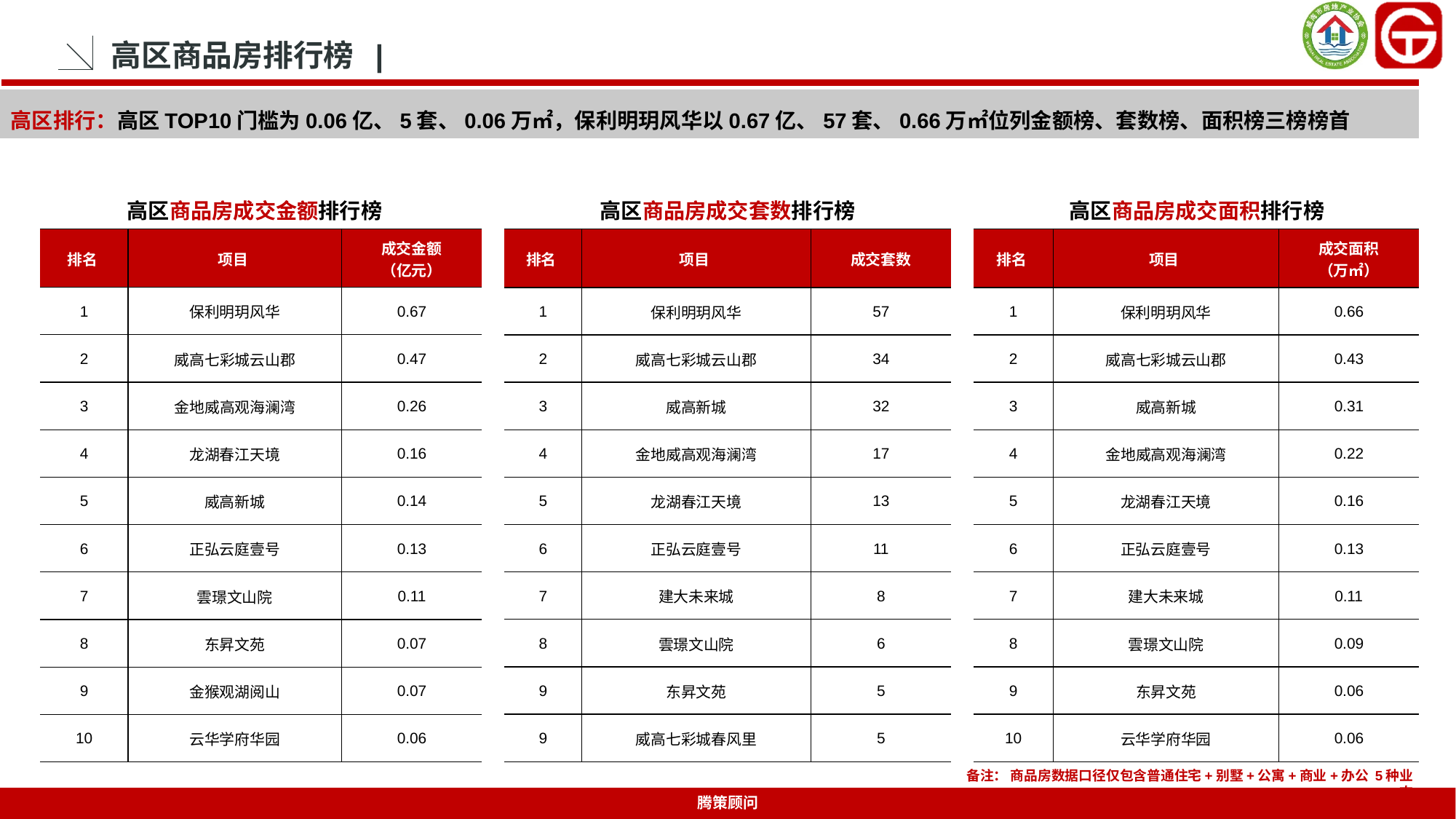

高区商品房排行榜  |
高区排行：高区TOP10门槛为0.06亿、5套、0.06万㎡，保利明玥风华以0.67亿、57套、0.66万㎡位列金额榜、套数榜、面积榜三榜榜首
高区商品房成交金额排行榜
高区商品房成交套数排行榜
高区商品房成交面积排行榜
| 排名 | 项目 | 成交套数 |
| --- | --- | --- |
| 1 | 保利明玥风华 | 57 |
| 2 | 威高七彩城云山郡 | 34 |
| 3 | 威高新城 | 32 |
| 4 | 金地威高观海澜湾 | 17 |
| 5 | 龙湖春江天境 | 13 |
| 6 | 正弘云庭壹号 | 11 |
| 7 | 建大未来城 | 8 |
| 8 | 雲璟文山院 | 6 |
| 9 | 东昇文苑 | 5 |
| 9 | 威高七彩城春风里 | 5 |
| 排名 | 项目 | 成交面积 （万㎡） |
| --- | --- | --- |
| 1 | 保利明玥风华 | 0.66 |
| 2 | 威高七彩城云山郡 | 0.43 |
| 3 | 威高新城 | 0.31 |
| 4 | 金地威高观海澜湾 | 0.22 |
| 5 | 龙湖春江天境 | 0.16 |
| 6 | 正弘云庭壹号 | 0.13 |
| 7 | 建大未来城 | 0.11 |
| 8 | 雲璟文山院 | 0.09 |
| 9 | 东昇文苑 | 0.06 |
| 10 | 云华学府华园 | 0.06 |
| 排名 | 项目 | 成交金额 （亿元） |
| --- | --- | --- |
| 1 | 保利明玥风华 | 0.67 |
| 2 | 威高七彩城云山郡 | 0.47 |
| 3 | 金地威高观海澜湾 | 0.26 |
| 4 | 龙湖春江天境 | 0.16 |
| 5 | 威高新城 | 0.14 |
| 6 | 正弘云庭壹号 | 0.13 |
| 7 | 雲璟文山院 | 0.11 |
| 8 | 东昇文苑 | 0.07 |
| 9 | 金猴观湖阅山 | 0.07 |
| 10 | 云华学府华园 | 0.06 |

备注： 商品房数据口径仅包含普通住宅+别墅+公寓+商业+办公 5种业态